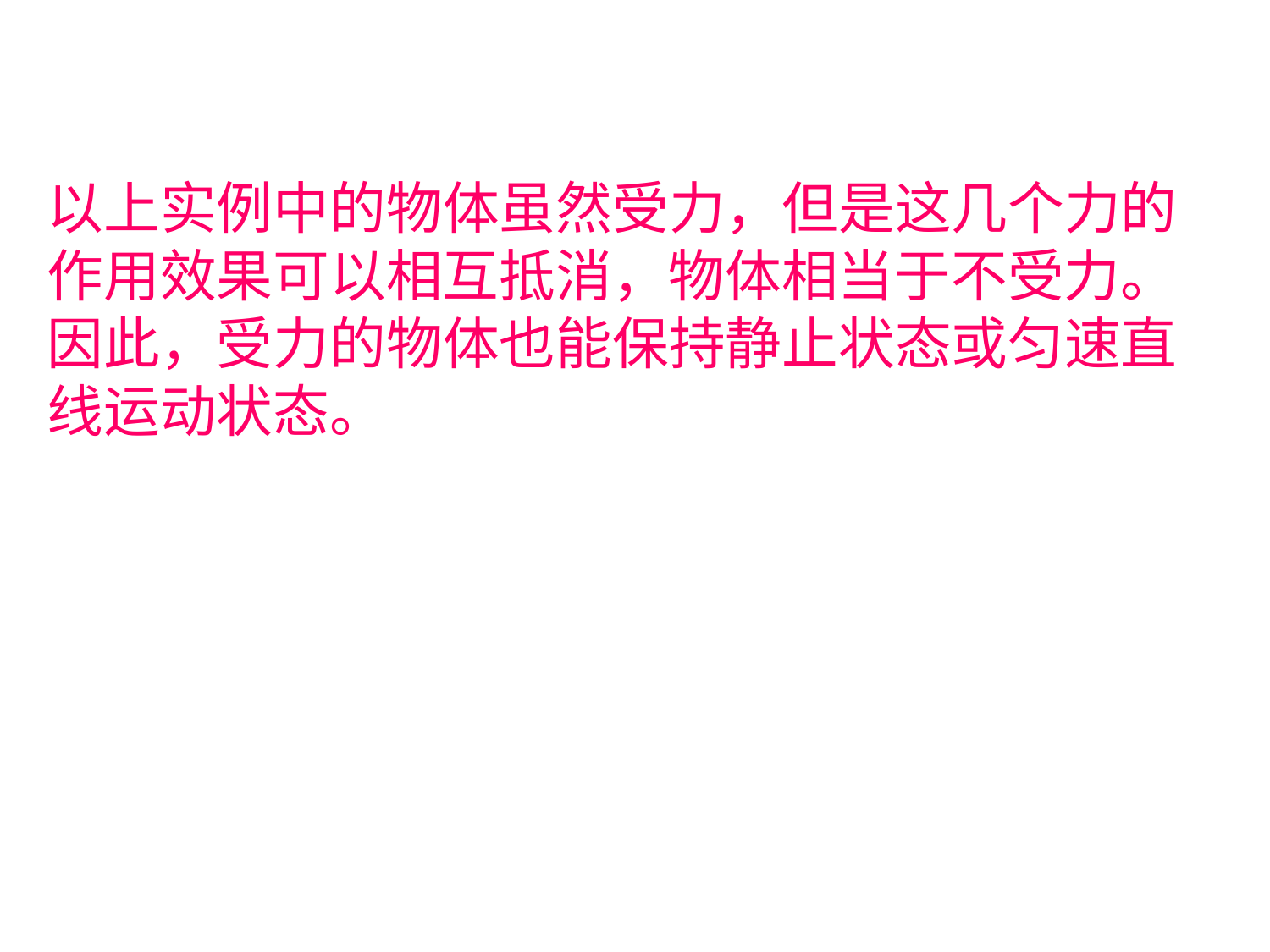

以上实例中的物体虽然受力，但是这几个力的作用效果可以相互抵消，物体相当于不受力。因此，受力的物体也能保持静止状态或匀速直线运动状态。